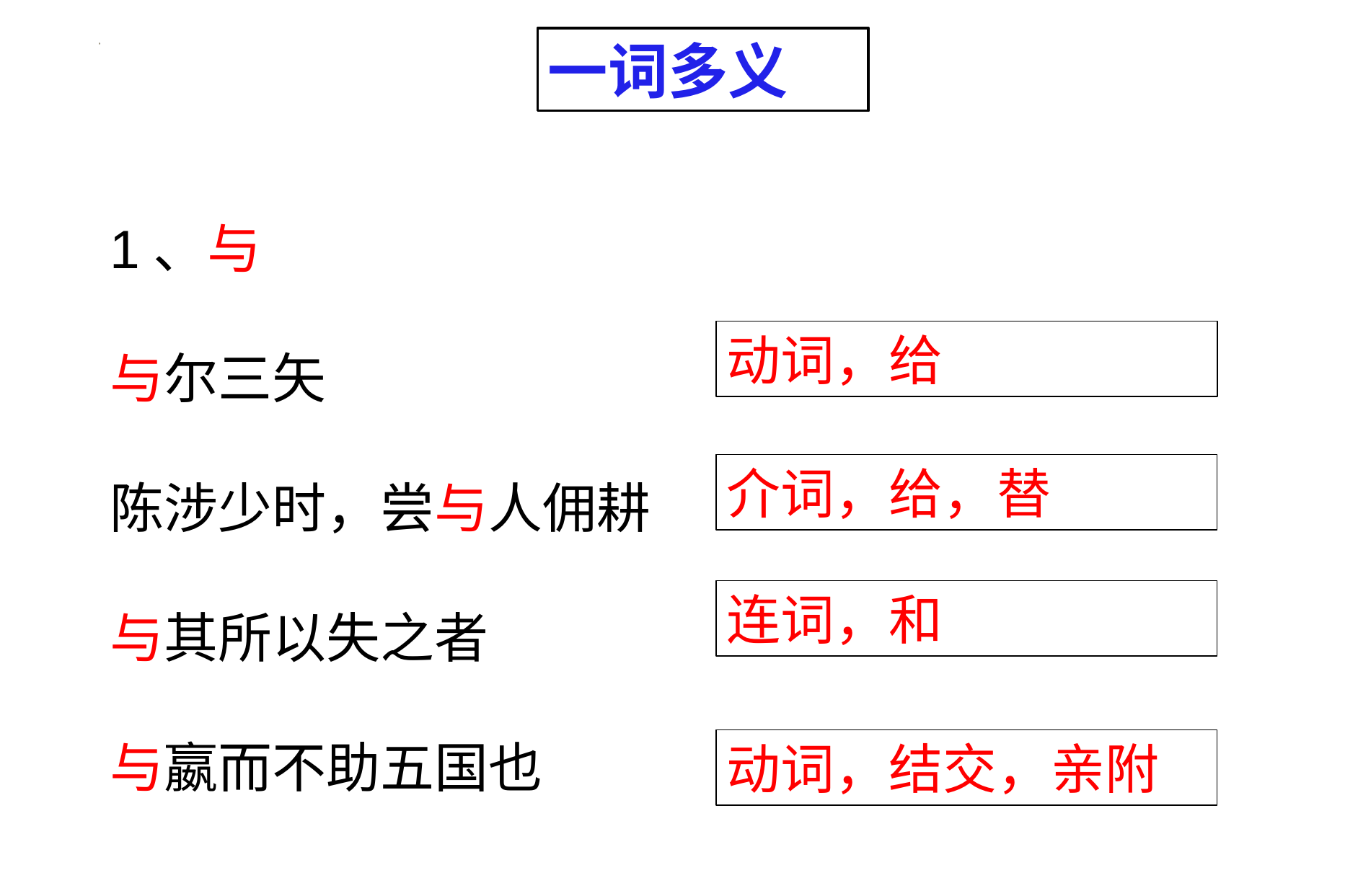

一词多义
1、与
与尔三矢
陈涉少时，尝与人佣耕
与其所以失之者
与嬴而不助五国也
动词，给
介词，给，替

连词，和
动词，结交，亲附